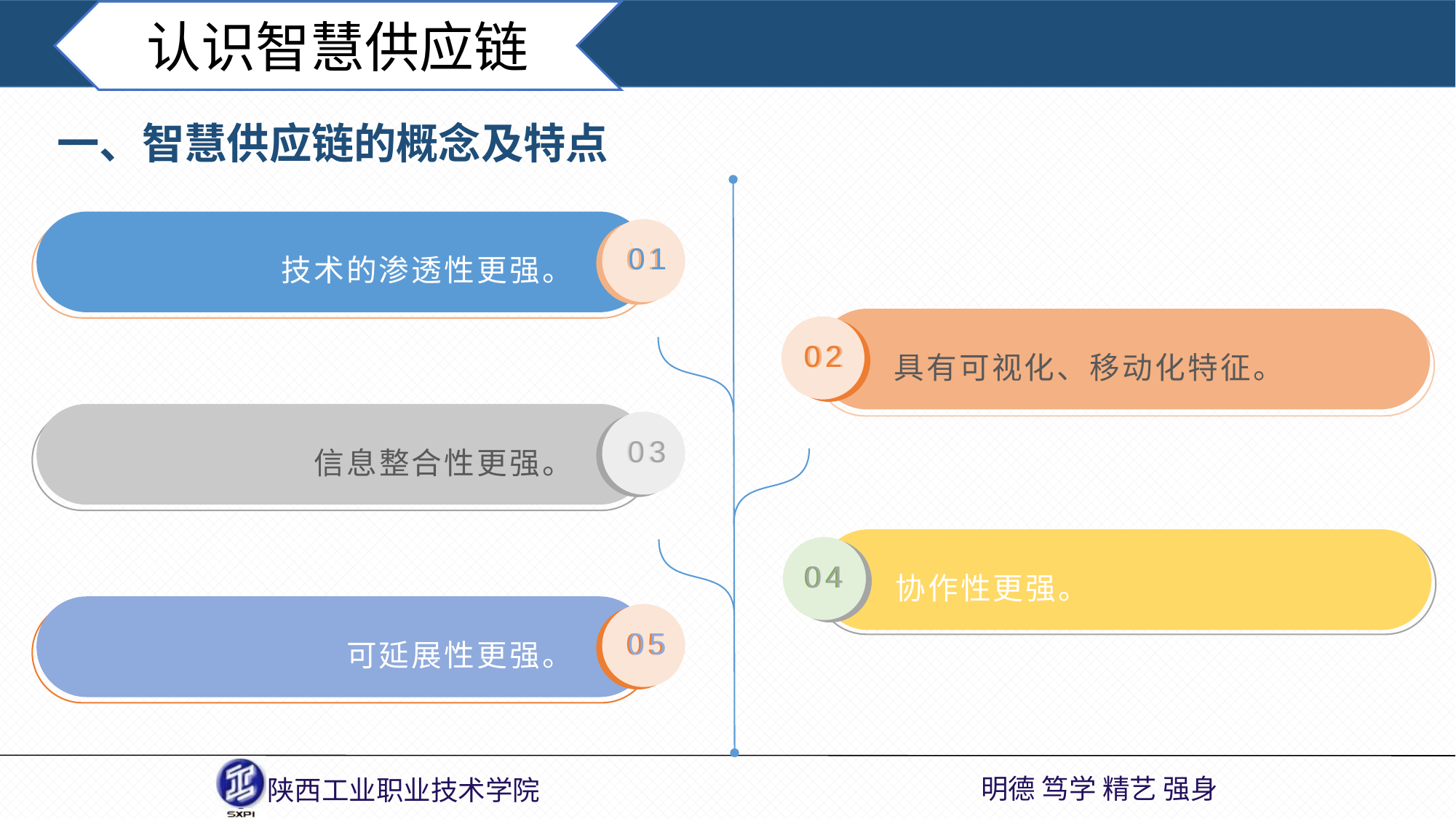

认识智慧供应链
一、智慧供应链的概念及特点

技术的渗透性更强。
01
01

具有可视化、移动化特征。
02
02

信息整合性更强。
03
03

协作性更强。
04
04

可延展性更强。
05
05